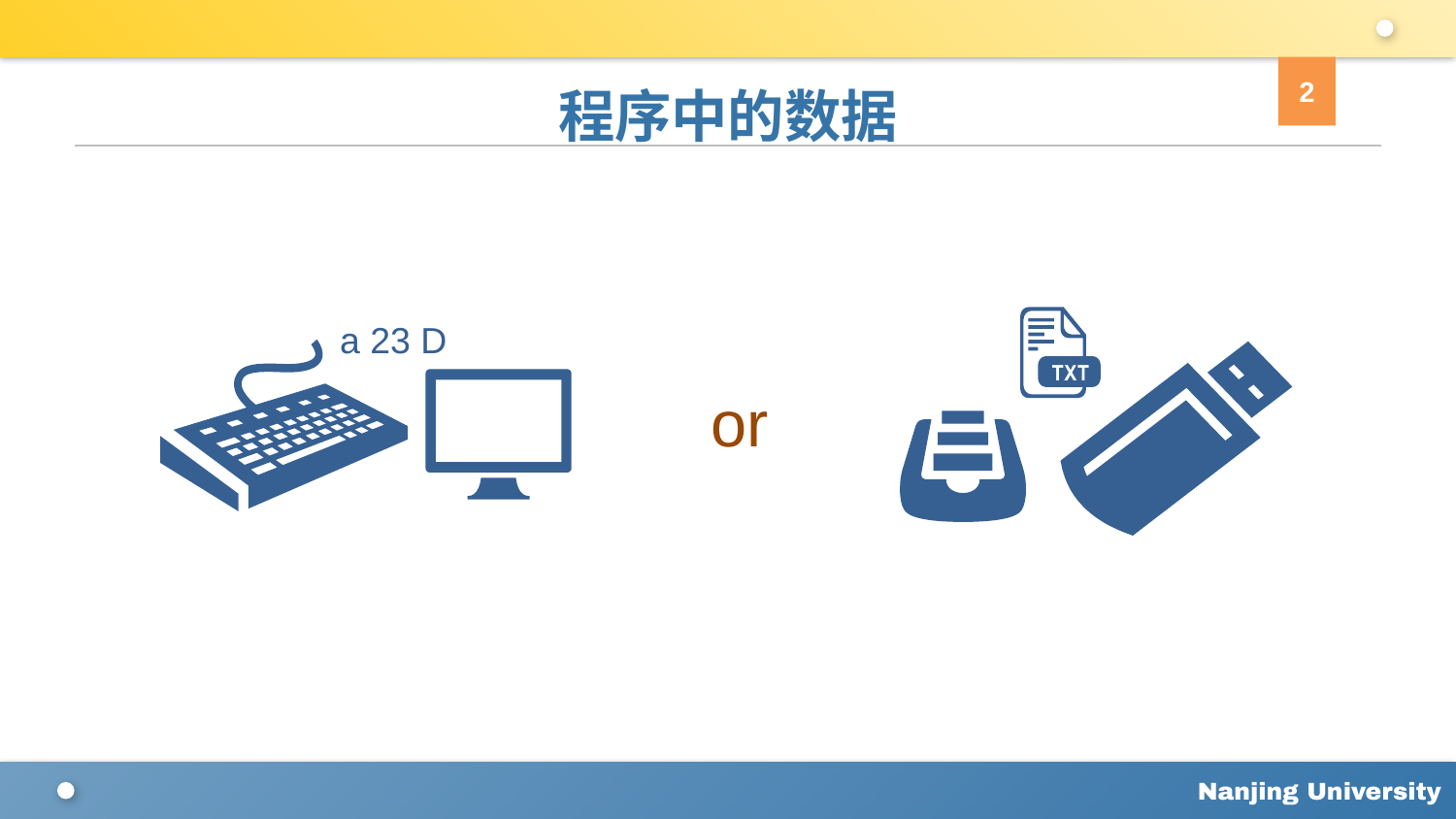

2
# 程序中的数据

a 23 D

or